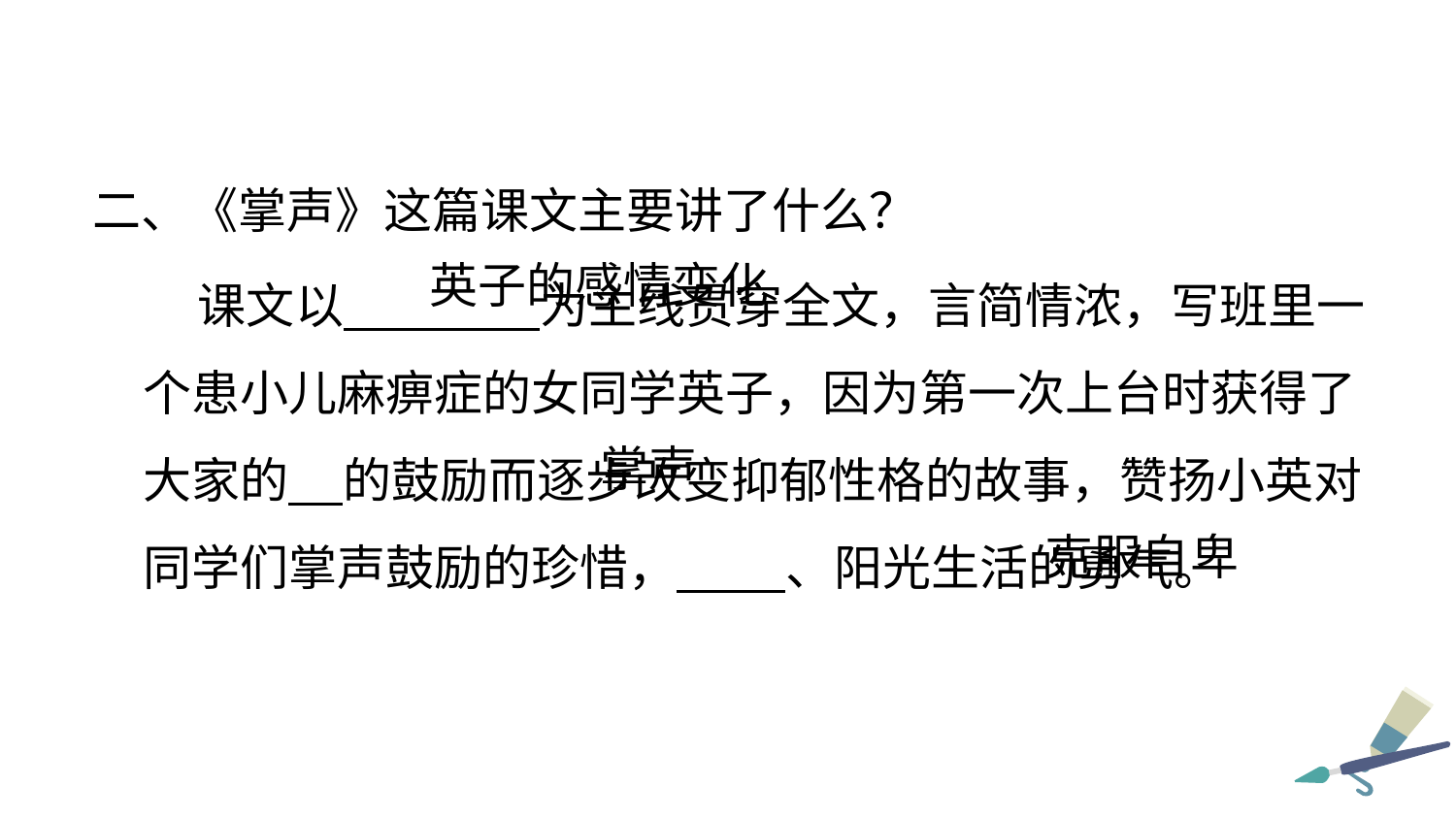

二、《掌声》这篇课文主要讲了什么？
    课文以                  为主线贯穿全文，言简情浓，写班里一个患小儿麻痹症的女同学英子，因为第一次上台时获得了大家的     的鼓励而逐步改变抑郁性格的故事，赞扬小英对同学们掌声鼓励的珍惜，          、阳光生活的勇气。
英子的感情变化
掌声
克服自卑